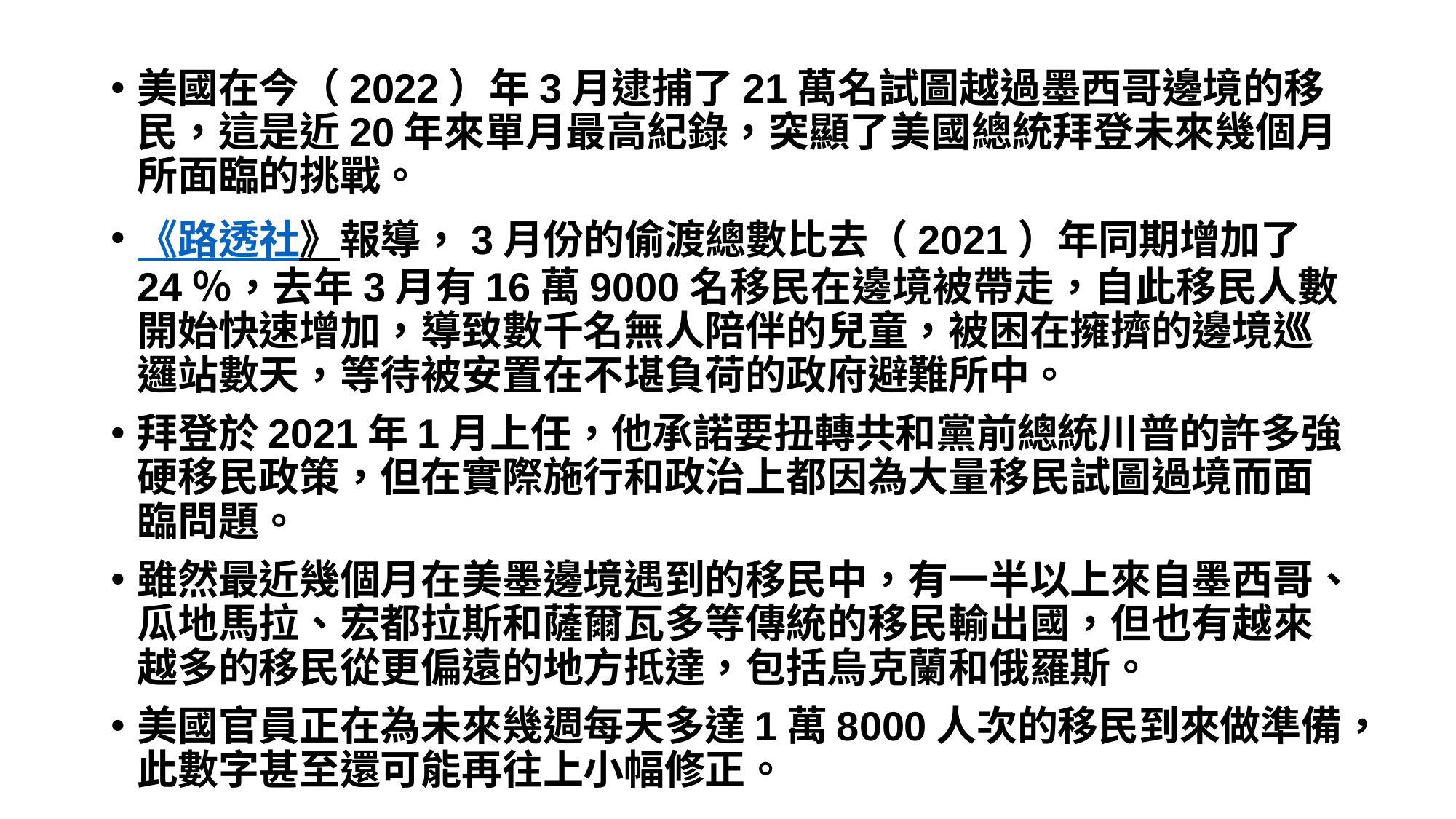

美國在今（2022）年3月逮捕了21萬名試圖越過墨西哥邊境的移民，這是近20年來單月最高紀錄，突顯了美國總統拜登未來幾個月所面臨的挑戰。
《路透社》報導，3月份的偷渡總數比去（2021）年同期增加了24％，去年3月有16萬9000名移民在邊境被帶走，自此移民人數開始快速增加，導致數千名無人陪伴的兒童，被困在擁擠的邊境巡邏站數天，等待被安置在不堪負荷的政府避難所中。
拜登於2021年1月上任，他承諾要扭轉共和黨前總統川普的許多強硬移民政策，但在實際施行和政治上都因為大量移民試圖過境而面臨問題。
雖然最近幾個月在美墨邊境遇到的移民中，有一半以上來自墨西哥、瓜地馬拉、宏都拉斯和薩爾瓦多等傳統的移民輸出國，但也有越來越多的移民從更偏遠的地方抵達，包括烏克蘭和俄羅斯。
美國官員正在為未來幾週每天多達1萬8000人次的移民到來做準備，此數字甚至還可能再往上小幅修正。